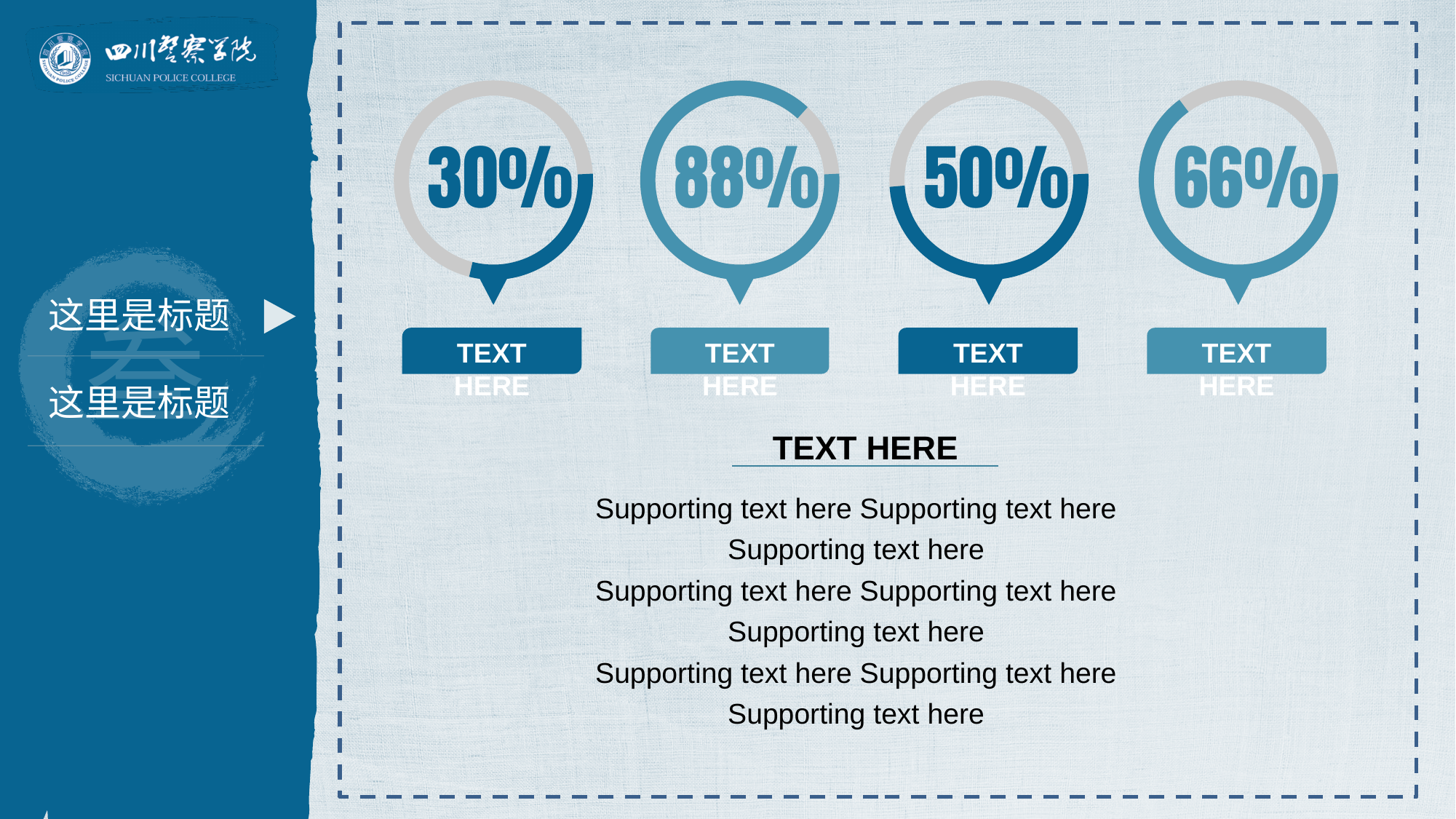

30%
88%
50%
66%

TEXT HERE
TEXT HERE
TEXT HERE
TEXT HERE
TEXT HERE
Supporting text here Supporting text here
Supporting text here
Supporting text here Supporting text here
Supporting text here
Supporting text here Supporting text here
Supporting text here

叁
这里是标题
这里是标题